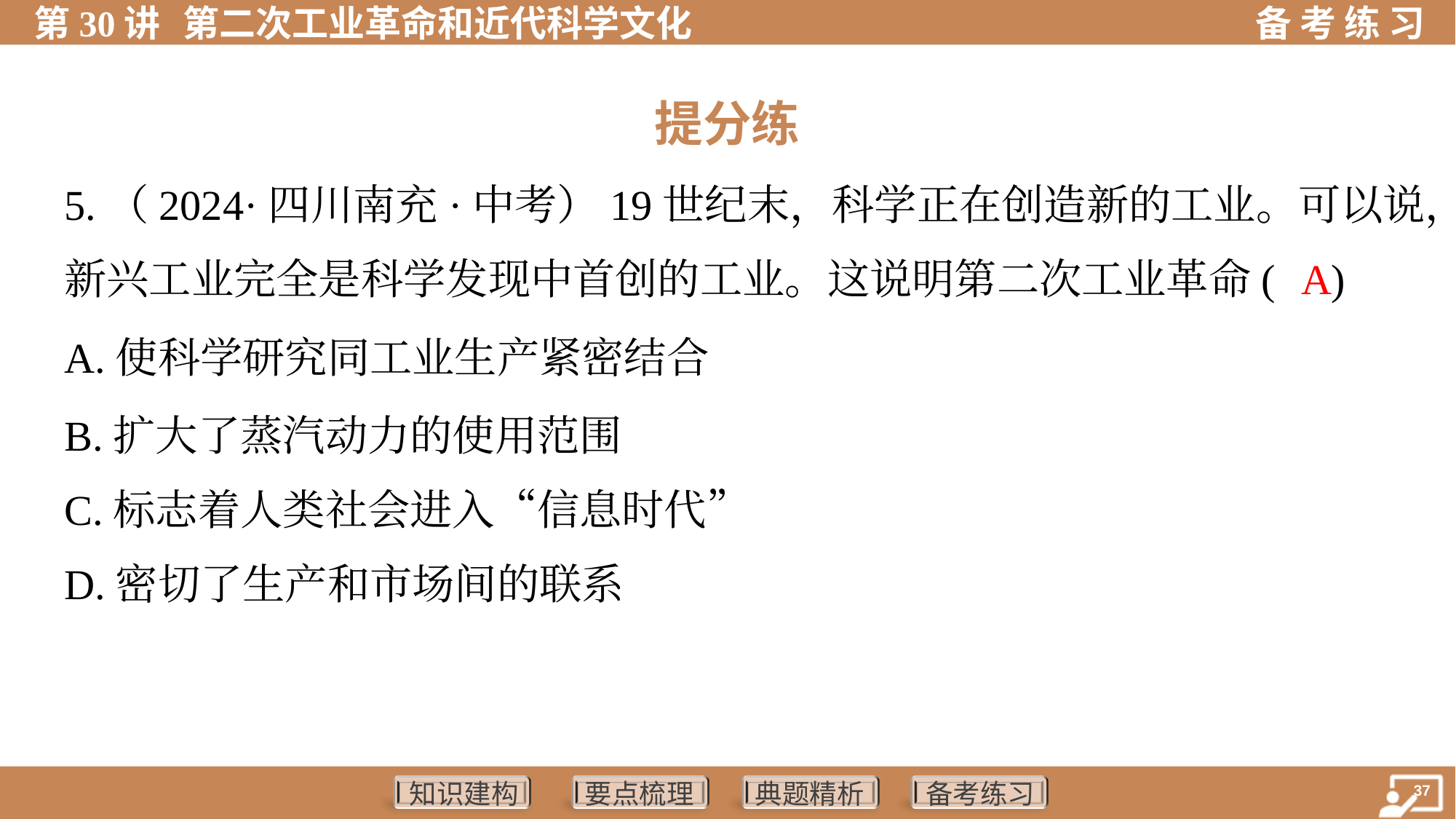

提分练
5.（2024·四川南充·中考）19世纪末，科学正在创造新的工业。可以说，
新兴工业完全是科学发现中首创的工业。这说明第二次工业革命(     )
A
A.使科学研究同工业生产紧密结合
B.扩大了蒸汽动力的使用范围
C.标志着人类社会进入“信息时代”
D.密切了生产和市场间的联系